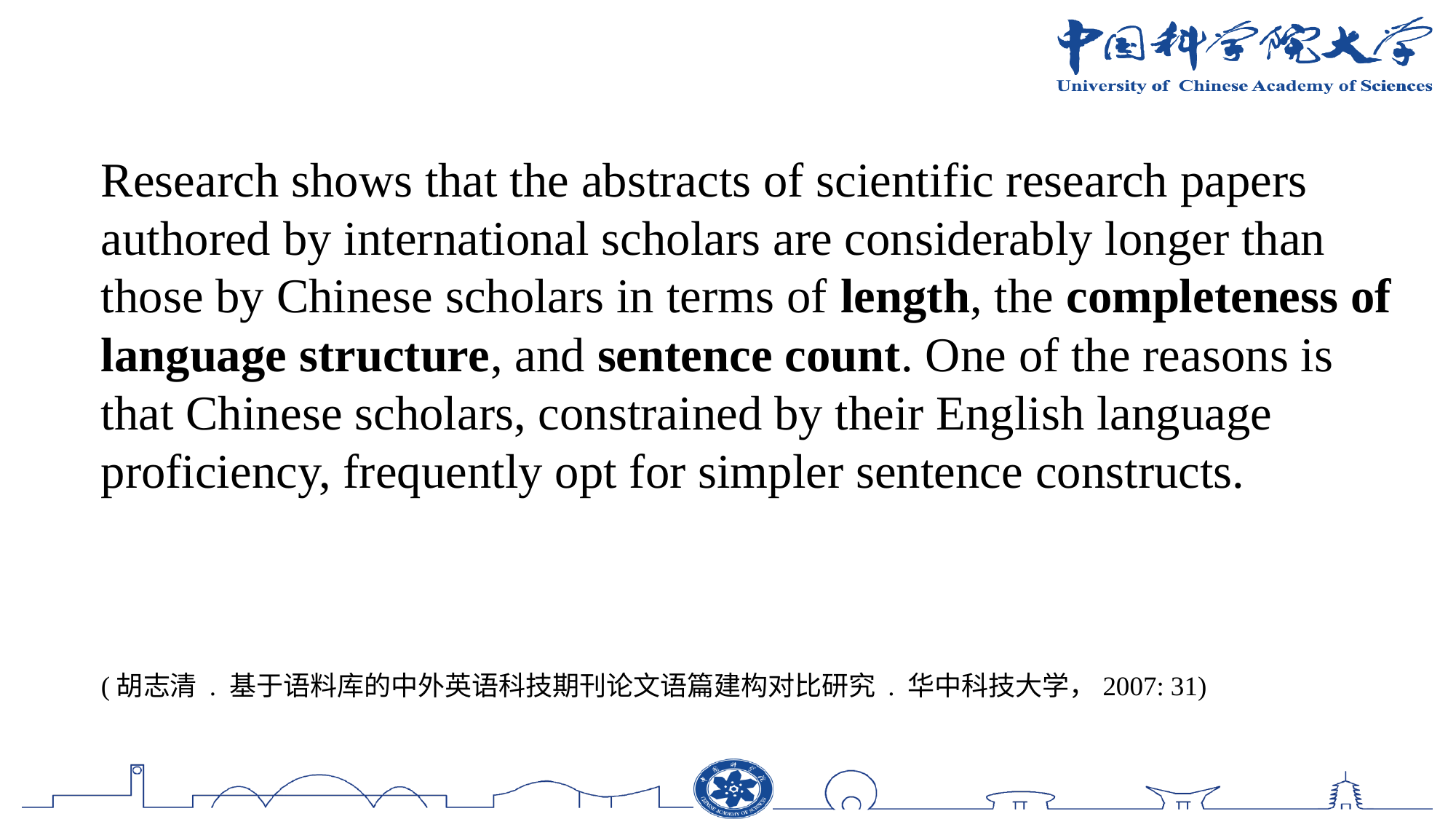

Research shows that the abstracts of scientific research papers authored by international scholars are considerably longer than those by Chinese scholars in terms of length, the completeness of language structure, and sentence count. One of the reasons is that Chinese scholars, constrained by their English language proficiency, frequently opt for simpler sentence constructs.

(胡志清 . 基于语料库的中外英语科技期刊论文语篇建构对比研究 . 华中科技大学，2007: 31)